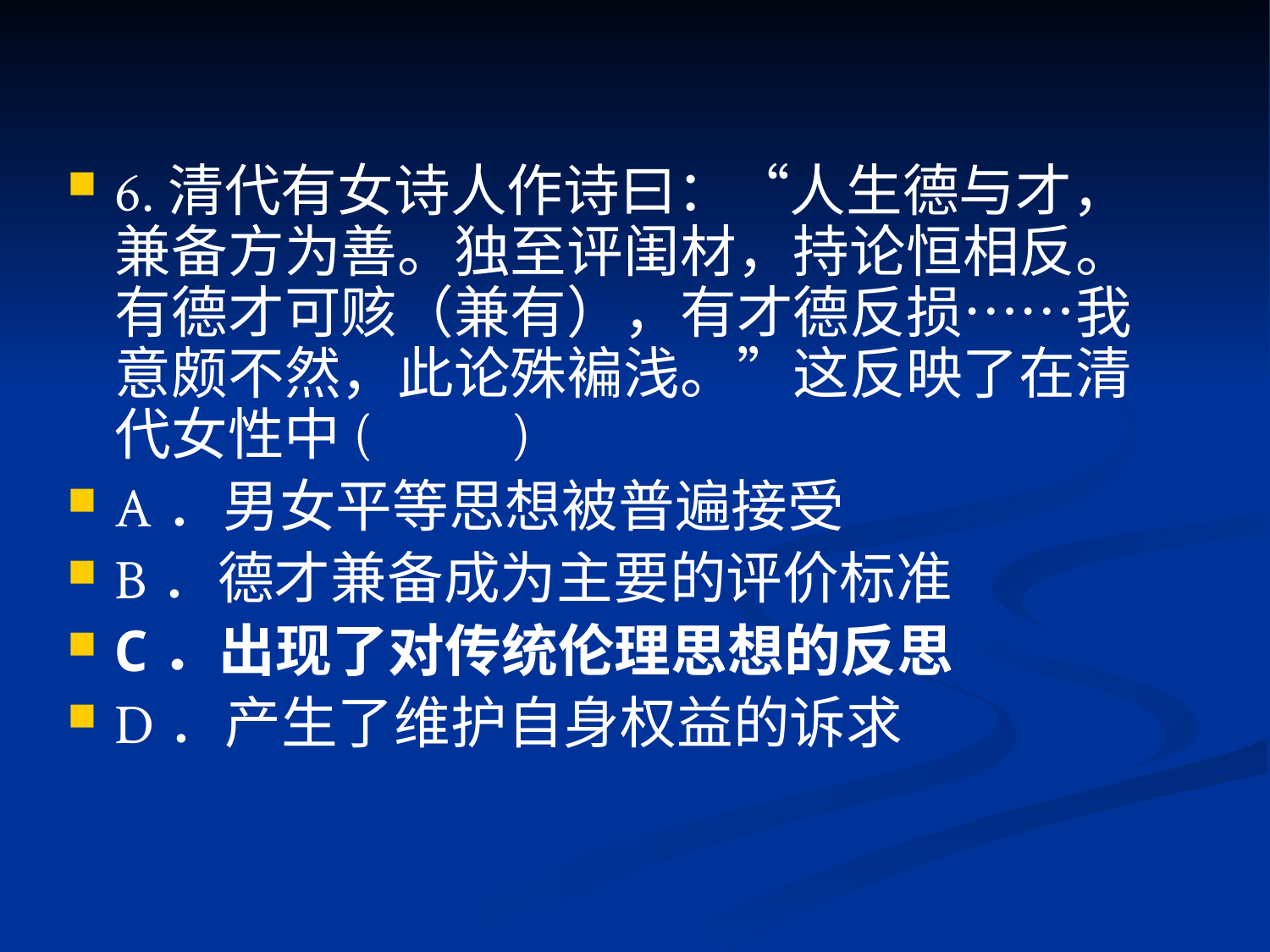

6.清代有女诗人作诗曰：“人生德与才，兼备方为善。独至评闺材，持论恒相反。有德才可赅（兼有），有才德反损……我意颇不然，此论殊褊浅。”这反映了在清代女性中(　　)
A．男女平等思想被普遍接受
B．德才兼备成为主要的评价标准
C．出现了对传统伦理思想的反思
D．产生了维护自身权益的诉求